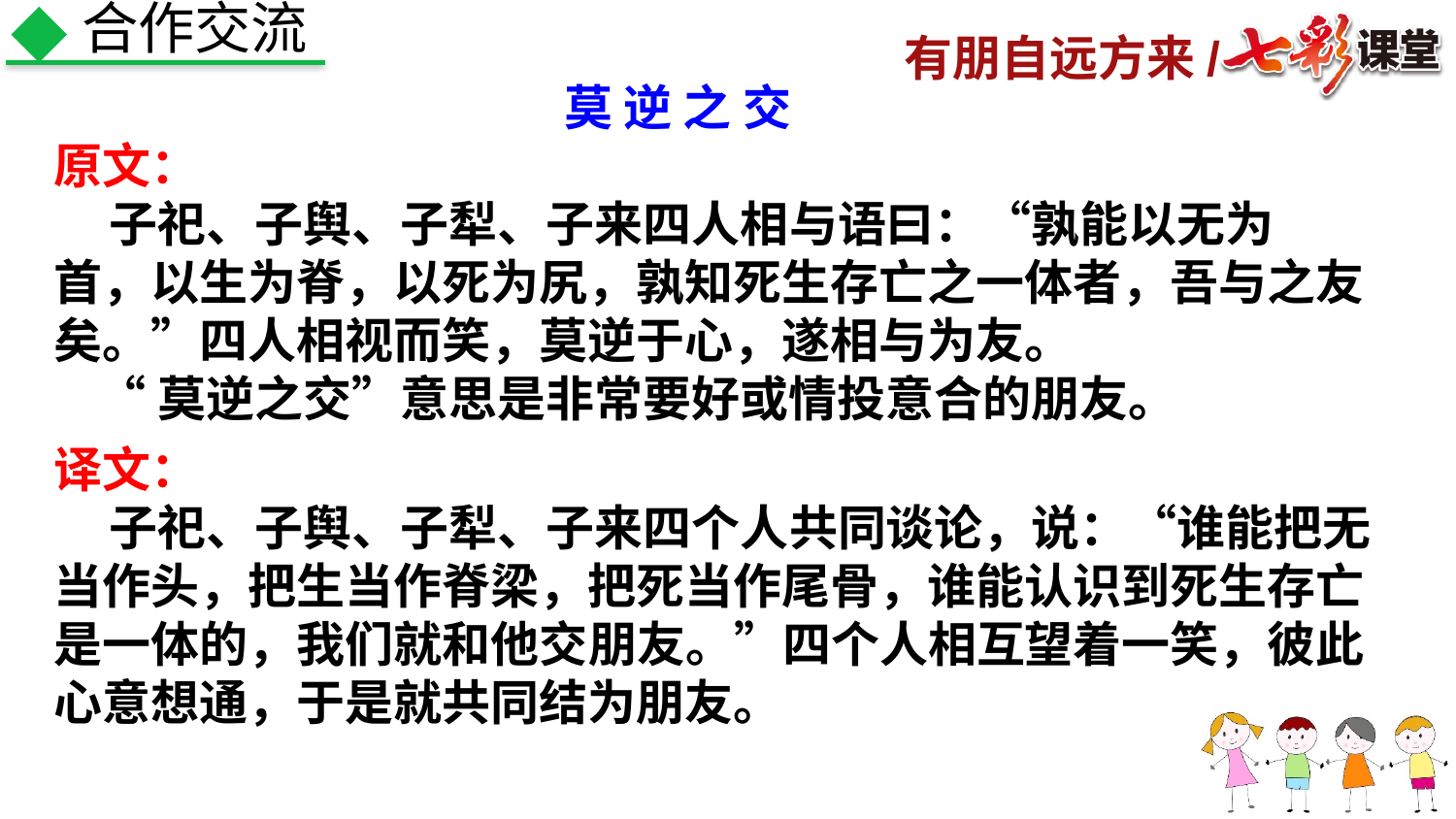

合作交流

莫 逆 之 交
原文：
    子祀、子舆、子犁、子来四人相与语曰：“孰能以无为首，以生为脊，以死为尻，孰知死生存亡之一体者，吾与之友矣。”四人相视而笑，莫逆于心，遂相与为友。
    “莫逆之交”意思是非常要好或情投意合的朋友。

译文：
    子祀、子舆、子犁、子来四个人共同谈论，说：“谁能把无当作头，把生当作脊梁，把死当作尾骨，谁能认识到死生存亡是一体的，我们就和他交朋友。”四个人相互望着一笑，彼此心意想通，于是就共同结为朋友。